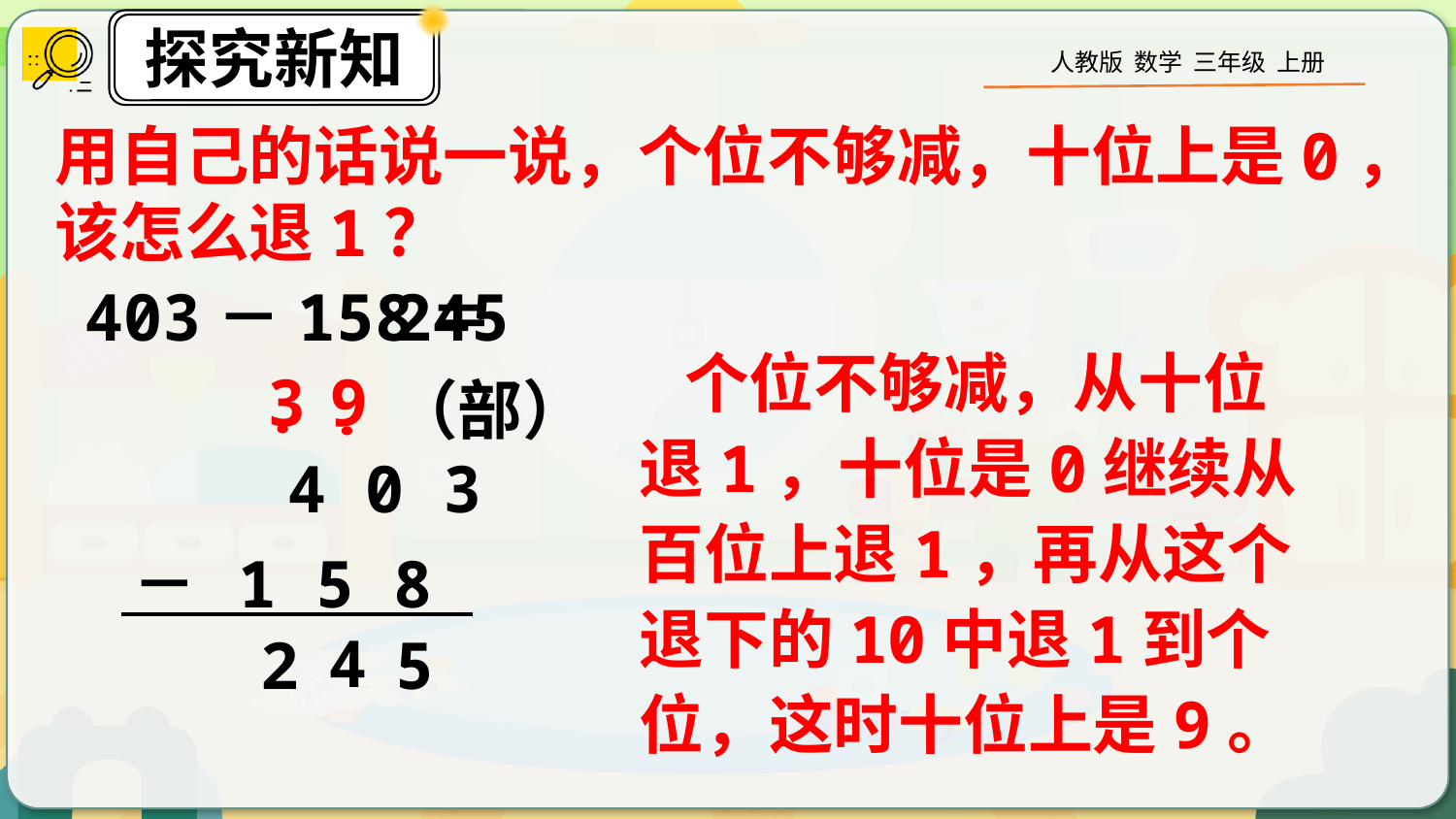

用自己的话说一说，个位不够减，十位上是0，该怎么退1？
403－158＝
245（部）
  个位不够减，从十位退1，十位是0继续从百位上退1，再从这个退下的10中退1到个位，这时十位上是9。
3
9
    4 0 3
－   1 5 8

5
4
2